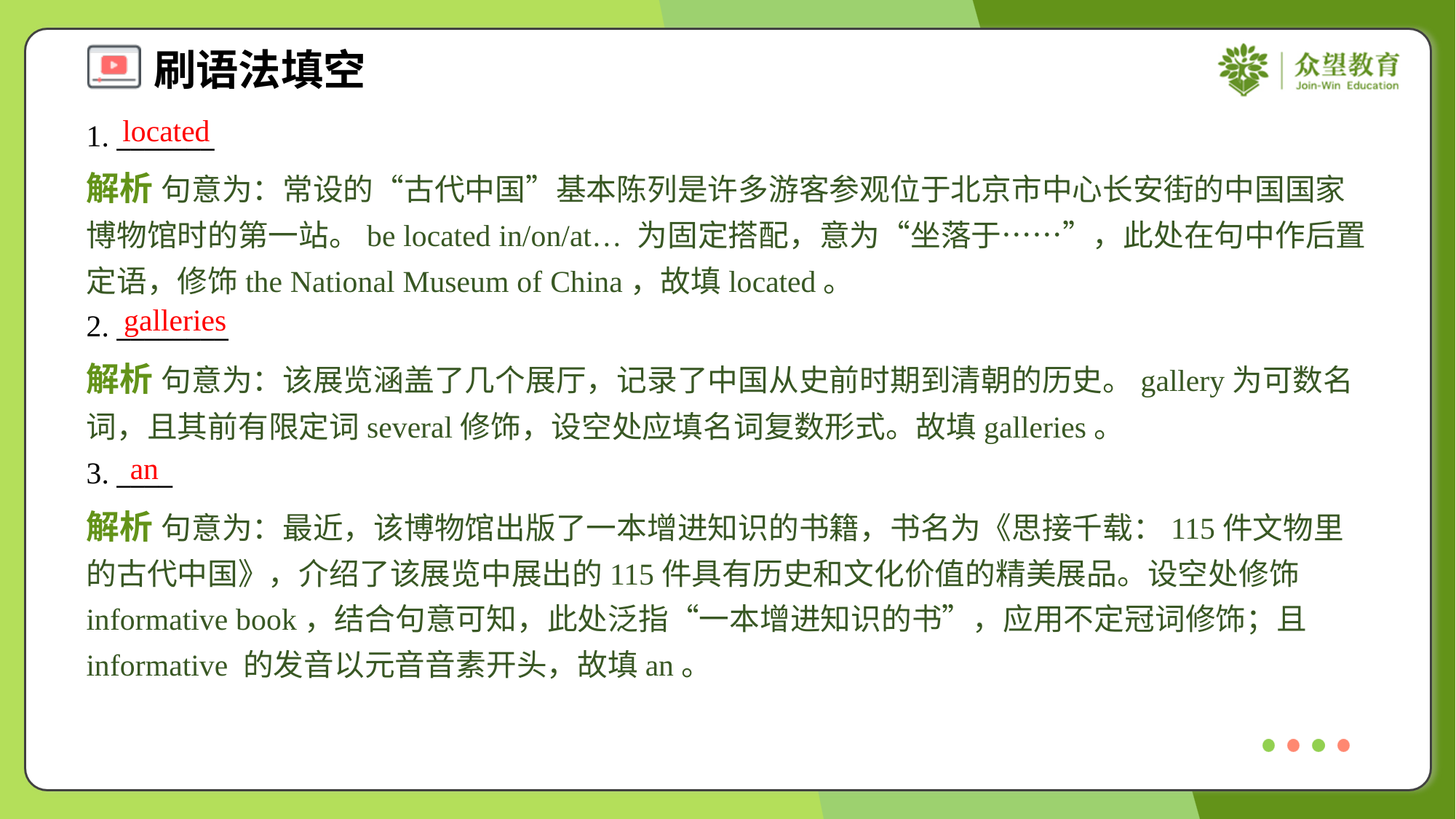

located
1. _______
解析 句意为：常设的“古代中国”基本陈列是许多游客参观位于北京市中心长安街的中国国家博物馆时的第一站。be located in/on/at… 为固定搭配，意为“坐落于……”，此处在句中作后置定语，修饰the National Museum of China，故填located。
galleries
2. ________
解析 句意为：该展览涵盖了几个展厅，记录了中国从史前时期到清朝的历史。gallery为可数名词，且其前有限定词several修饰，设空处应填名词复数形式。故填galleries。
an
3. ____
解析 句意为：最近，该博物馆出版了一本增进知识的书籍，书名为《思接千载：115件文物里的古代中国》，介绍了该展览中展出的115件具有历史和文化价值的精美展品。设空处修饰informative book，结合句意可知，此处泛指“一本增进知识的书”，应用不定冠词修饰；且informative 的发音以元音音素开头，故填an。